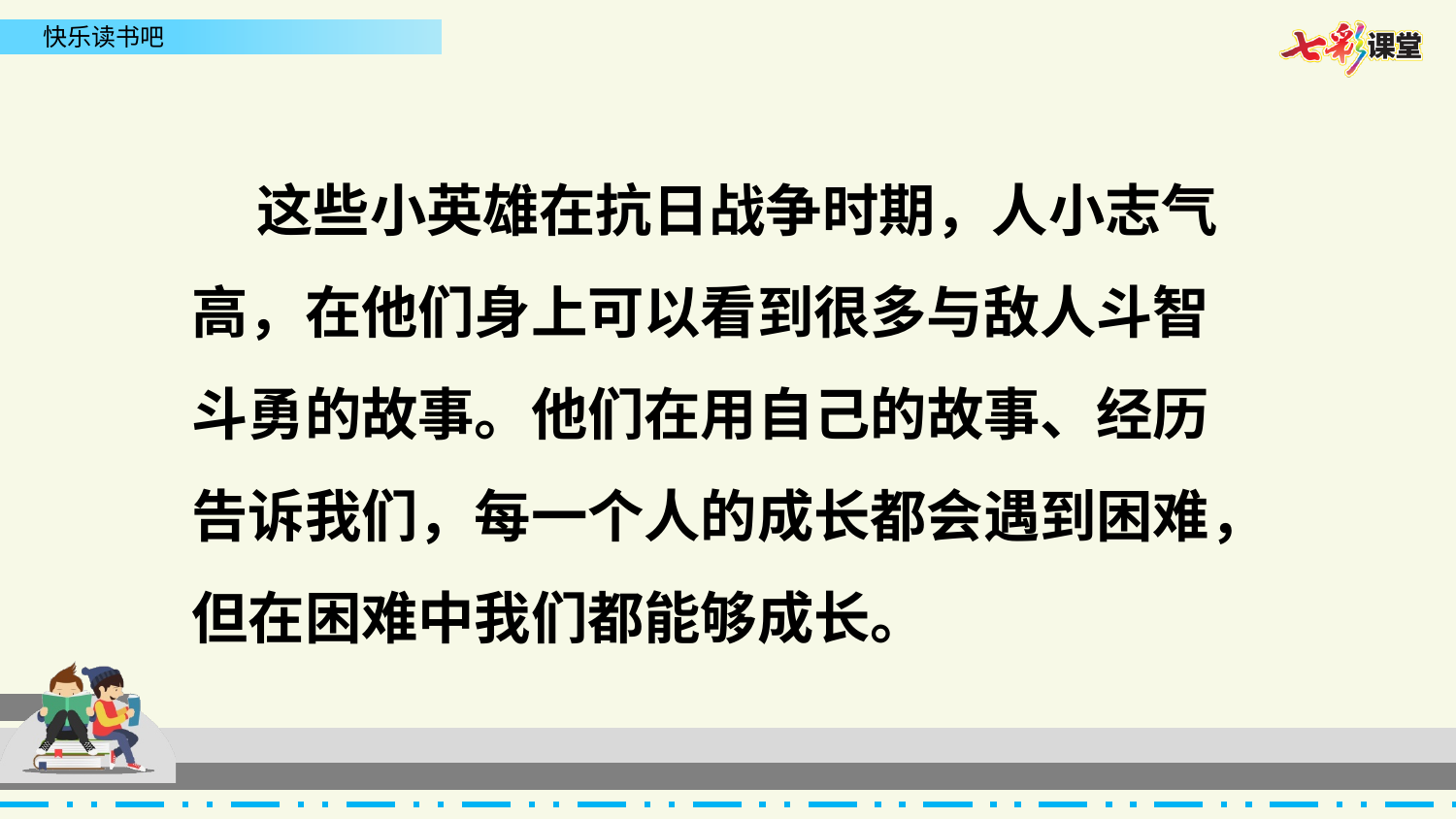

这些小英雄在抗日战争时期，人小志气高，在他们身上可以看到很多与敌人斗智斗勇的故事。他们在用自己的故事、经历告诉我们，每一个人的成长都会遇到困难，但在困难中我们都能够成长。